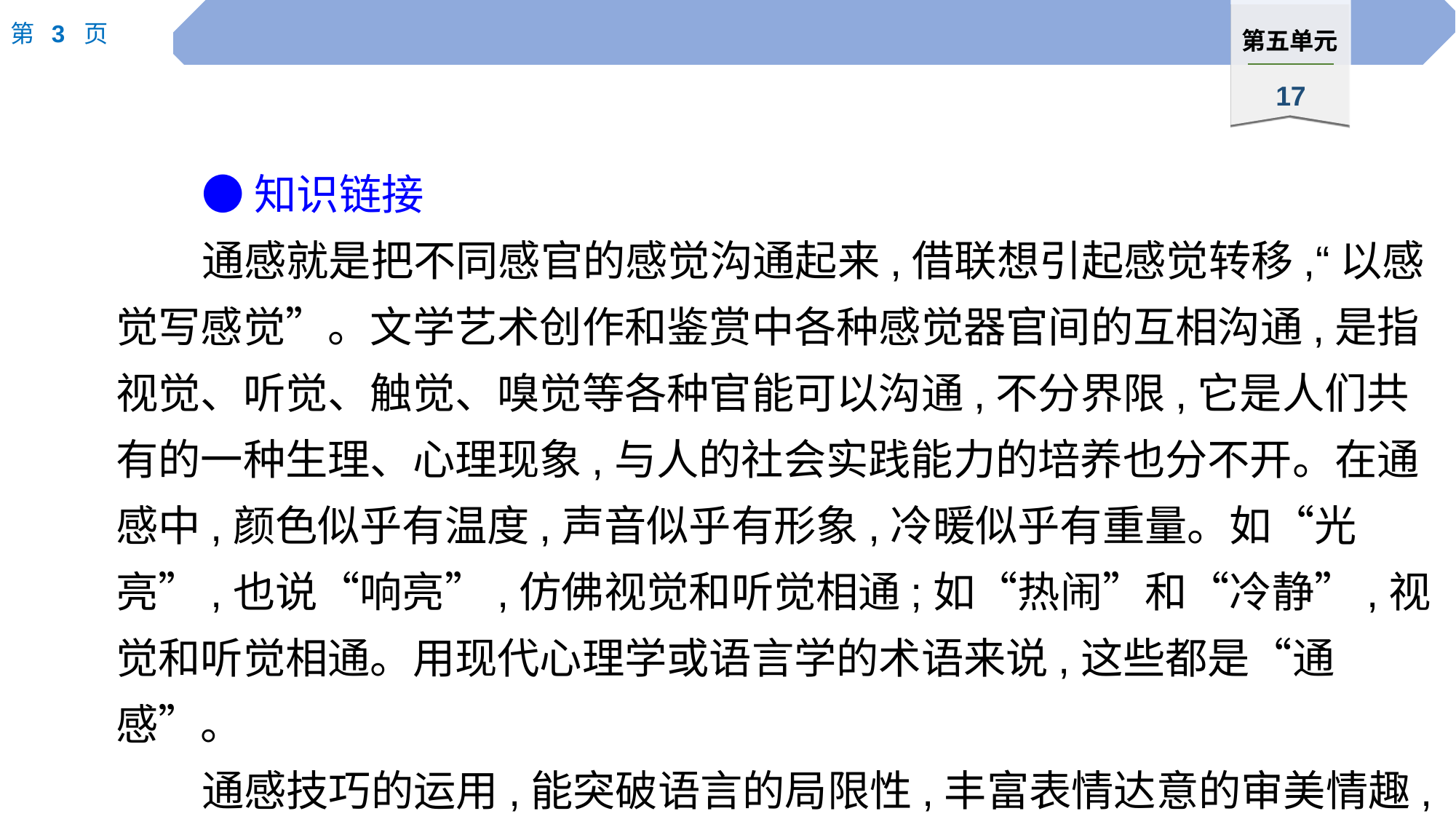

●知识链接
通感就是把不同感官的感觉沟通起来,借联想引起感觉转移,“以感觉写感觉”。文学艺术创作和鉴赏中各种感觉器官间的互相沟通,是指视觉、听觉、触觉、嗅觉等各种官能可以沟通,不分界限,它是人们共有的一种生理、心理现象,与人的社会实践能力的培养也分不开。在通感中,颜色似乎有温度,声音似乎有形象,冷暖似乎有重量。如“光亮”,也说“响亮”,仿佛视觉和听觉相通;如“热闹”和“冷静”,视觉和听觉相通。用现代心理学或语言学的术语来说,这些都是“通感”。
通感技巧的运用,能突破语言的局限性,丰富表情达意的审美情趣,起到增强文采的艺术效果。